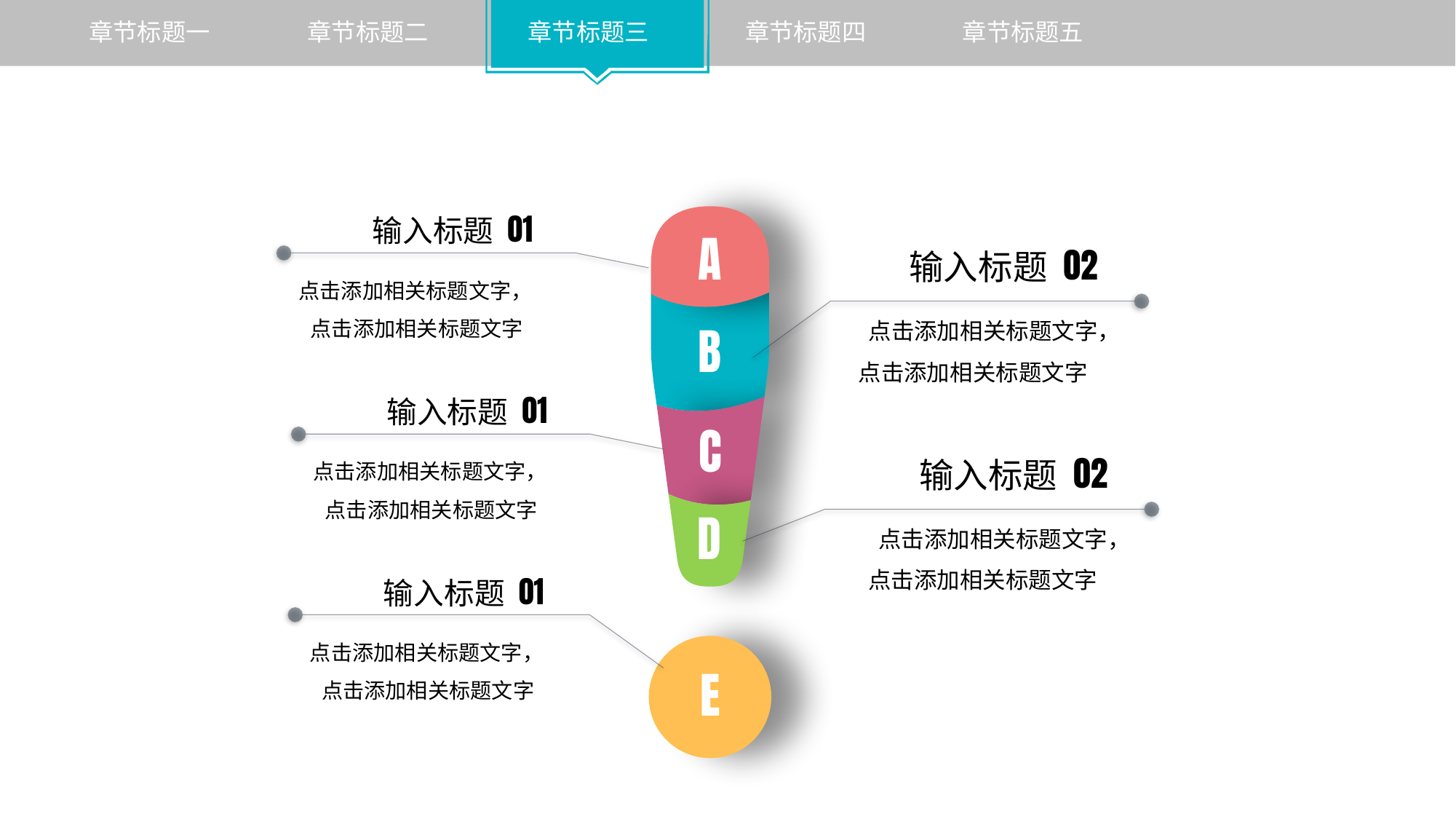

输入标题 01
点击添加相关标题文字，点击添加相关标题文字
A
输入标题 02
点击添加相关标题文字，点击添加相关标题文字

B

输入标题 01
点击添加相关标题文字，点击添加相关标题文字
C
输入标题 02
点击添加相关标题文字，点击添加相关标题文字

D

输入标题 01
点击添加相关标题文字，点击添加相关标题文字

E